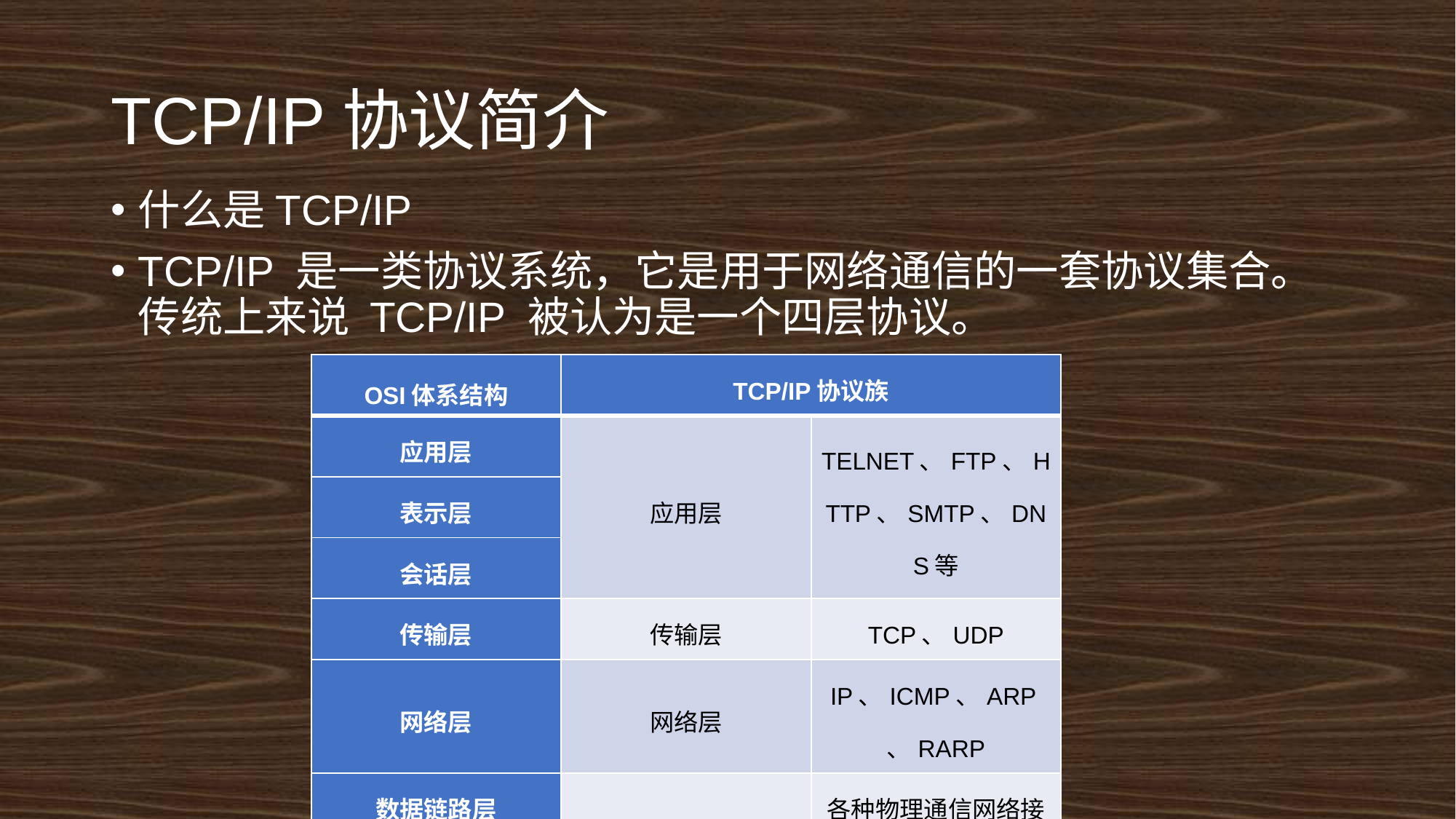

# TCP/IP协议简介
什么是TCP/IP
TCP/IP 是一类协议系统，它是用于网络通信的一套协议集合。传统上来说 TCP/IP 被认为是一个四层协议。

| OSI体系结构 | TCP/IP协议族 |  |
| --- | --- | --- |
| 应用层 | 应用层 | TELNET、FTP、HTTP、SMTP、DNS等 |
| 表示层 |  |  |
| 会话层 |  |  |
| 传输层 | 传输层 | TCP、UDP |
| 网络层 | 网络层 | IP、ICMP、ARP、RARP |
| 数据链路层 | 网络接口层 | 各种物理通信网络接口 |
| 物理层 |  |  |